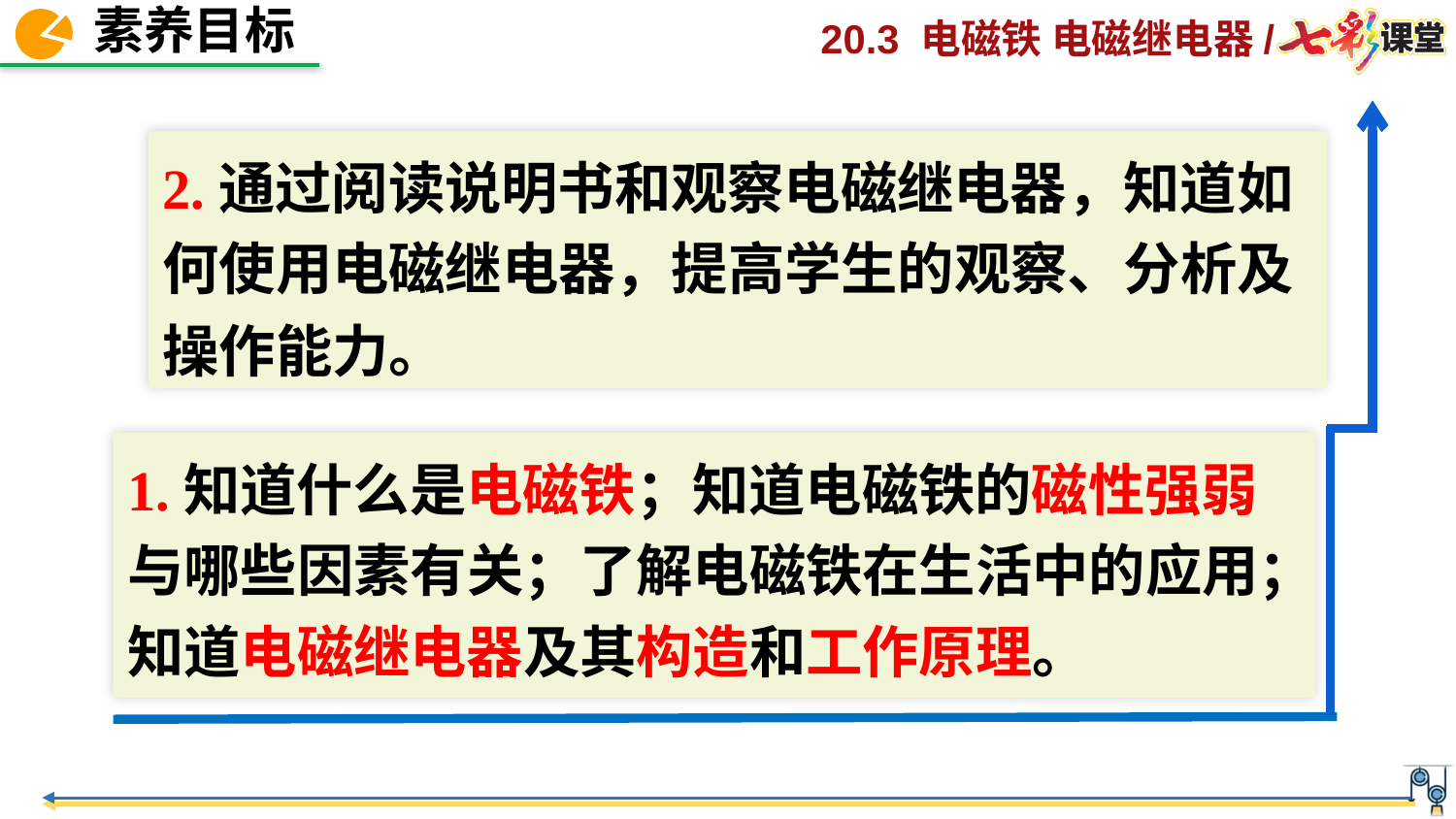

2.通过阅读说明书和观察电磁继电器，知道如何使用电磁继电器，提高学生的观察、分析及操作能力。
1.知道什么是电磁铁；知道电磁铁的磁性强弱与哪些因素有关；了解电磁铁在生活中的应用；知道电磁继电器及其构造和工作原理。